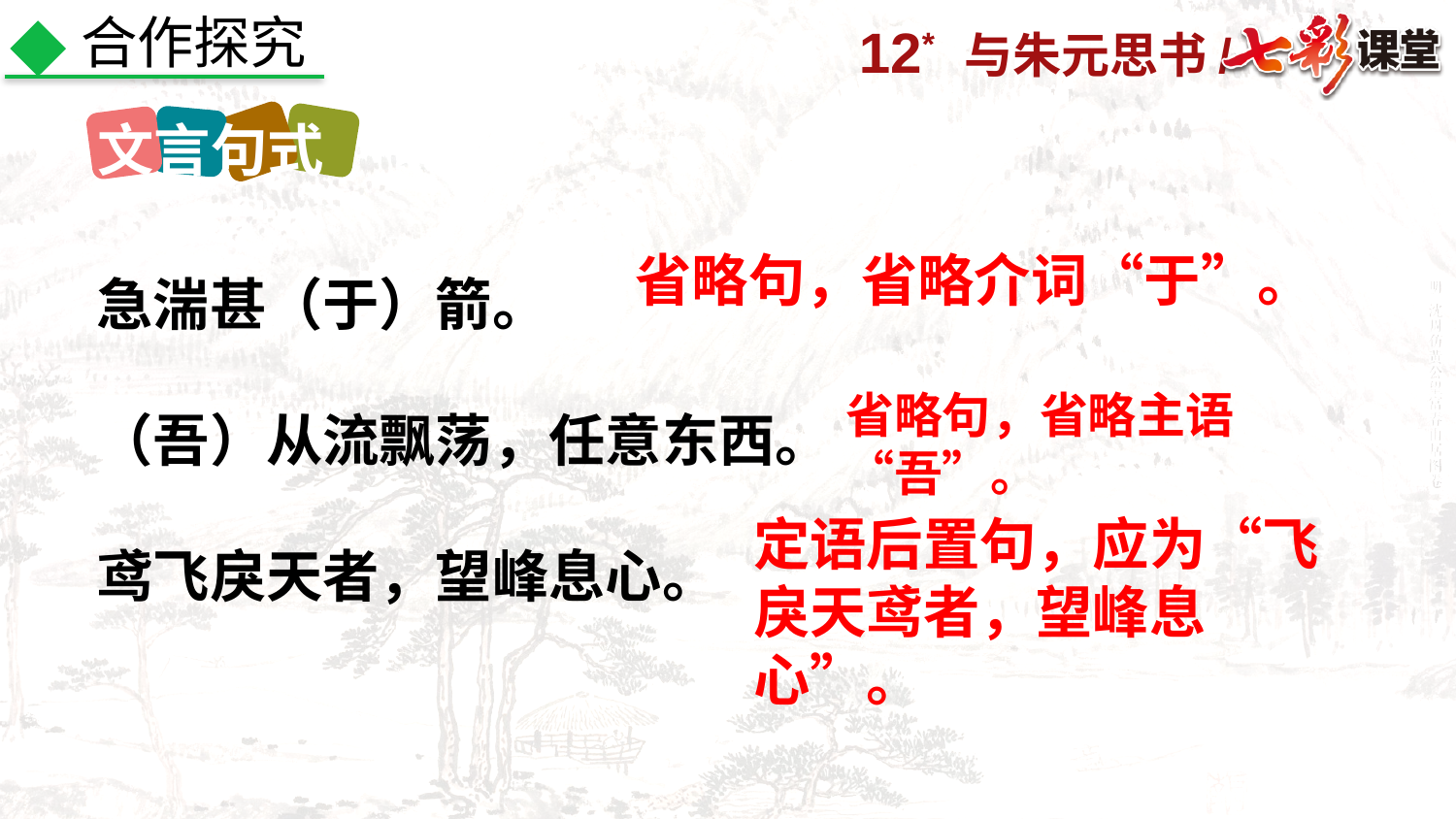

合作探究

文言句式

急湍甚（于）箭。
（吾）从流飘荡，任意东西。
鸢飞戾天者，望峰息心。
省略句，省略介词“于”。
省略句，省略主语“吾”。
定语后置句，应为“飞戾天鸢者，望峰息心”。